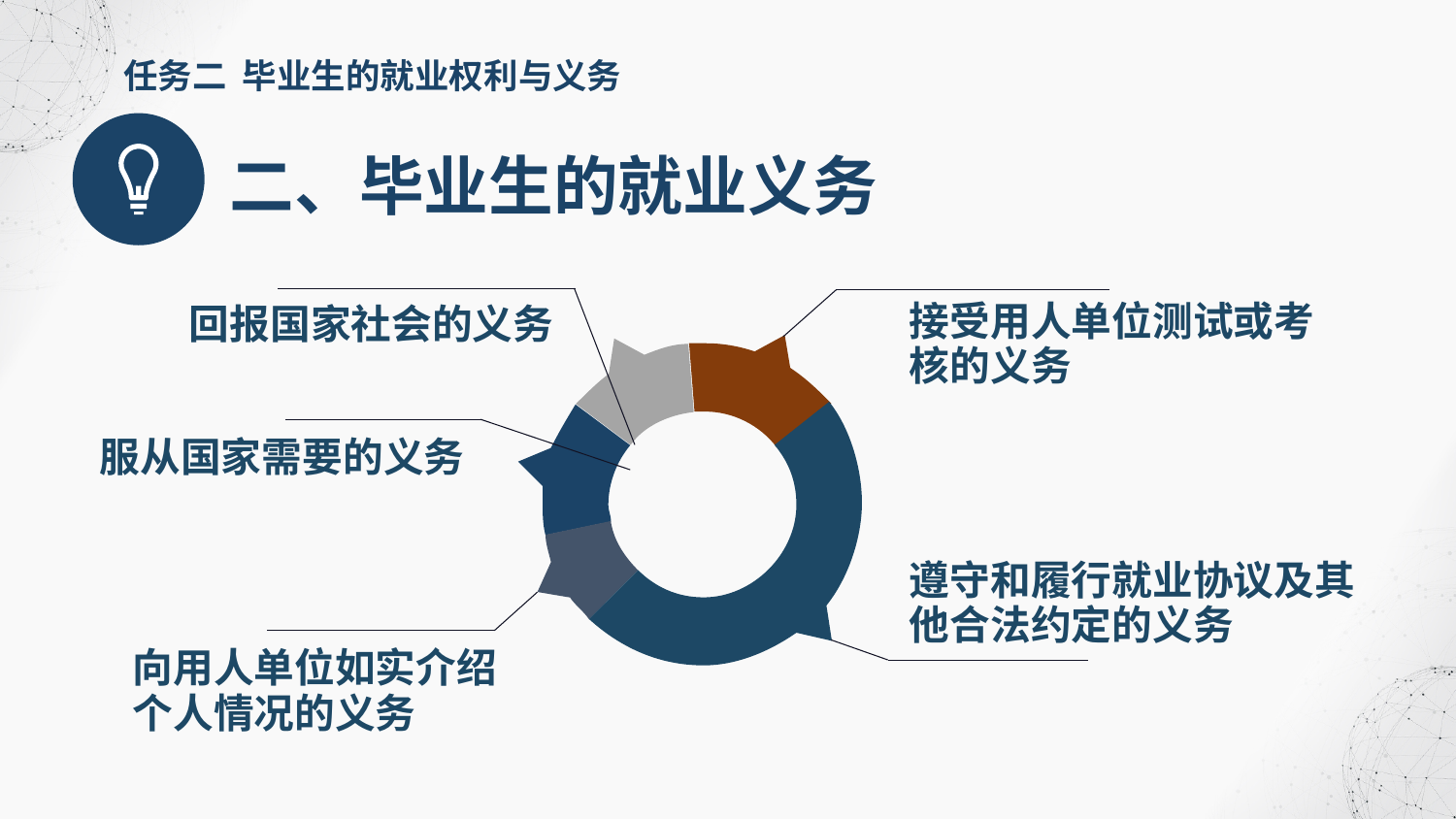

任务二  毕业生的就业权利与义务

二、毕业生的就业义务
接受用人单位测试或考核的义务
回报国家社会的义务

服从国家需要的义务

遵守和履行就业协议及其他合法约定的义务
向用人单位如实介绍个人情况的义务